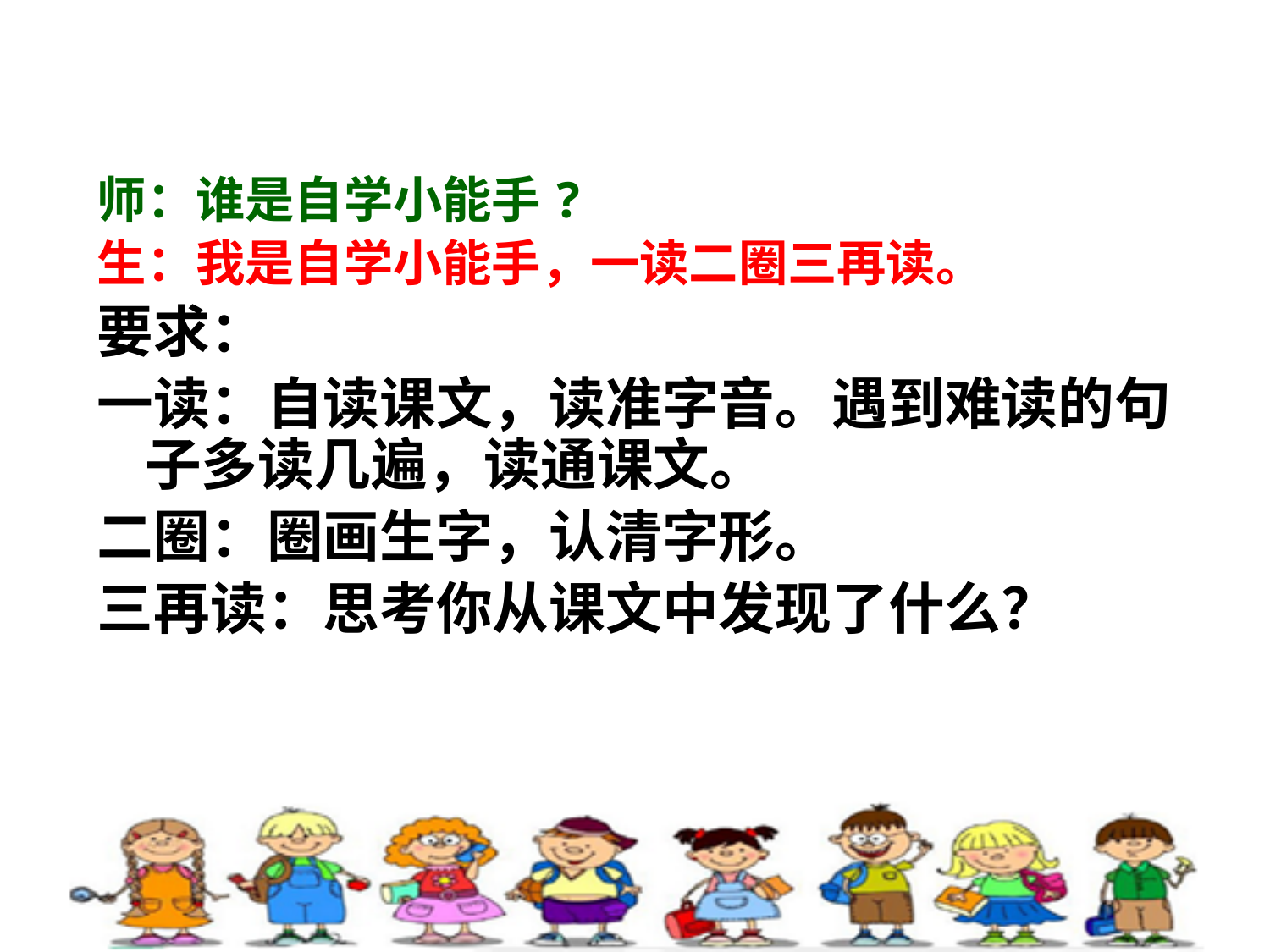

师：谁是自学小能手?
生：我是自学小能手，一读二圈三再读。
要求：
一读：自读课文，读准字音。遇到难读的句子多读几遍，读通课文。
二圈：圈画生字，认清字形。
三再读：思考你从课文中发现了什么？